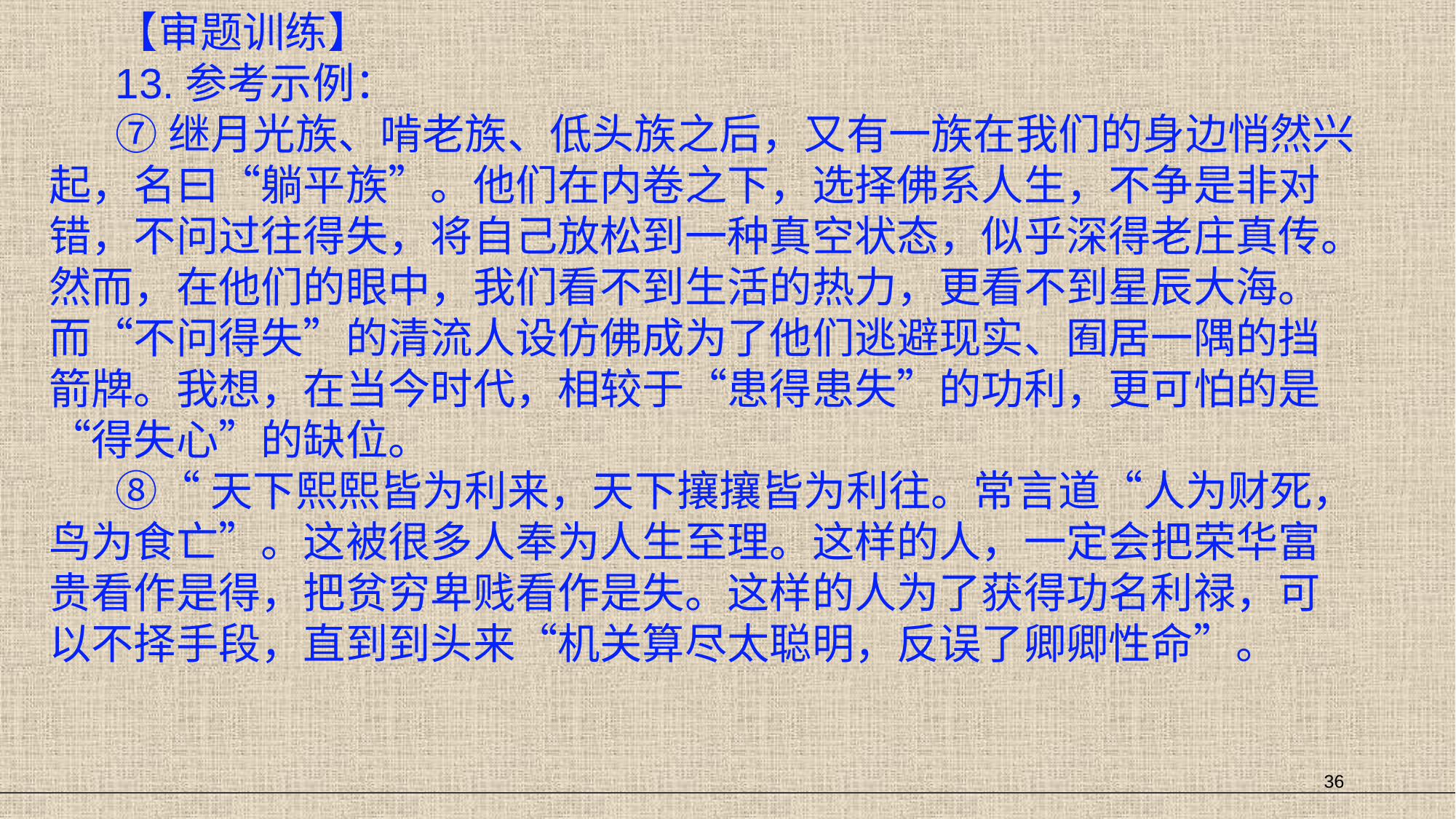

【审题训练】
13.参考示例：
⑦继月光族、啃老族、低头族之后，又有一族在我们的身边悄然兴起，名曰“躺平族”。他们在内卷之下，选择佛系人生，不争是非对错，不问过往得失，将自己放松到一种真空状态，似乎深得老庄真传。然而，在他们的眼中，我们看不到生活的热力，更看不到星辰大海。而“不问得失”的清流人设仿佛成为了他们逃避现实、囿居一隅的挡箭牌。我想，在当今时代，相较于“患得患失”的功利，更可怕的是“得失心”的缺位。
⑧“天下熙熙皆为利来，天下攘攘皆为利往。常言道“人为财死，鸟为食亡”。这被很多人奉为人生至理。这样的人，一定会把荣华富贵看作是得，把贫穷卑贱看作是失。这样的人为了获得功名利禄，可以不择手段，直到到头来“机关算尽太聪明，反误了卿卿性命”。
36